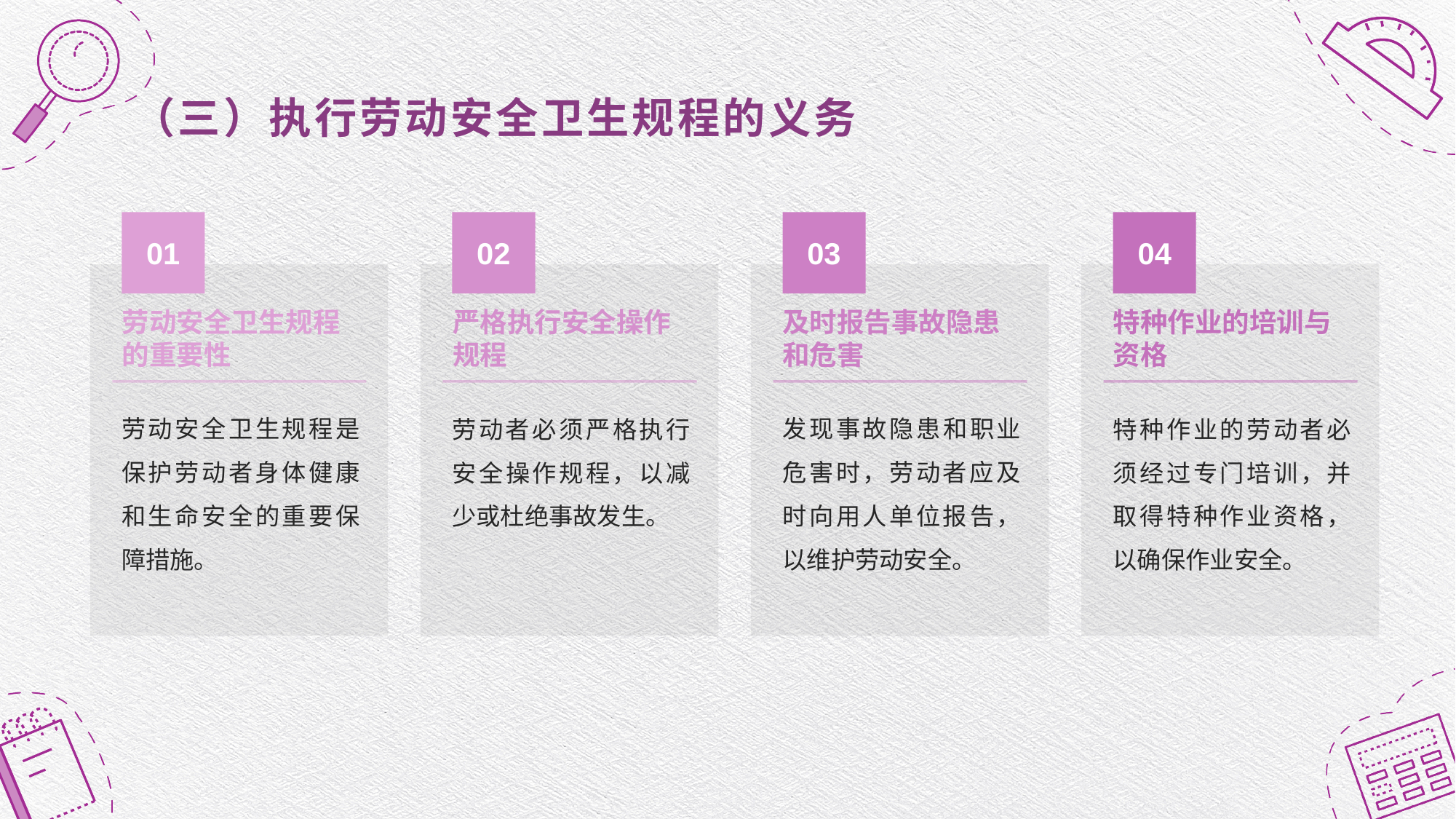

（三）执行劳动安全卫生规程的义务
01
02
03
04

劳动安全卫生规程的重要性
及时报告事故隐患和危害
严格执行安全操作规程
特种作业的培训与资格
劳动安全卫生规程是保护劳动者身体健康和生命安全的重要保障措施。
发现事故隐患和职业危害时，劳动者应及时向用人单位报告，以维护劳动安全。
劳动者必须严格执行安全操作规程，以减少或杜绝事故发生。
特种作业的劳动者必须经过专门培训，并取得特种作业资格，以确保作业安全。